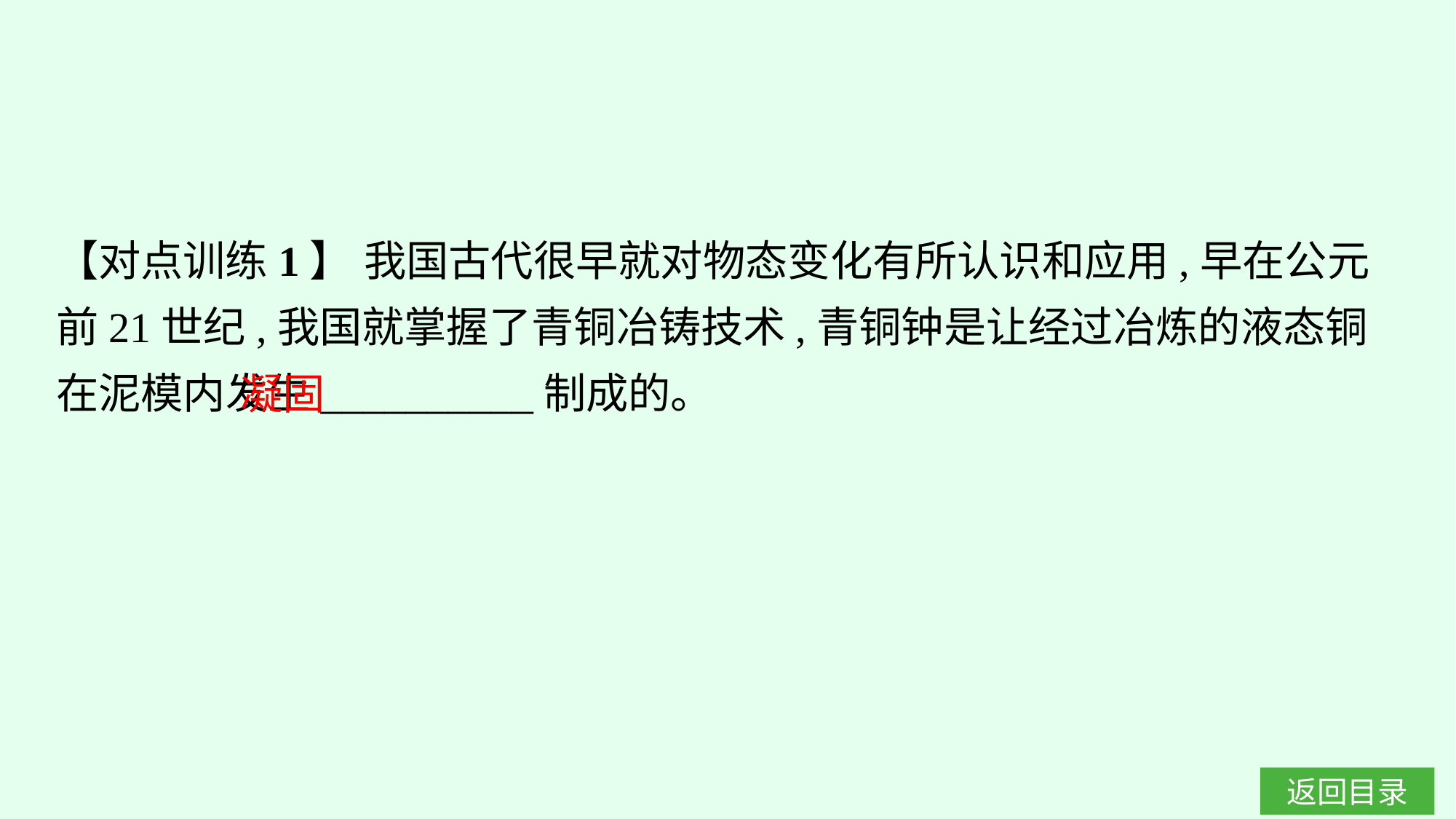

【对点训练1】 我国古代很早就对物态变化有所认识和应用,早在公元前21世纪,我国就掌握了青铜冶铸技术,青铜钟是让经过冶炼的液态铜在泥模内发生__________制成的。
凝固